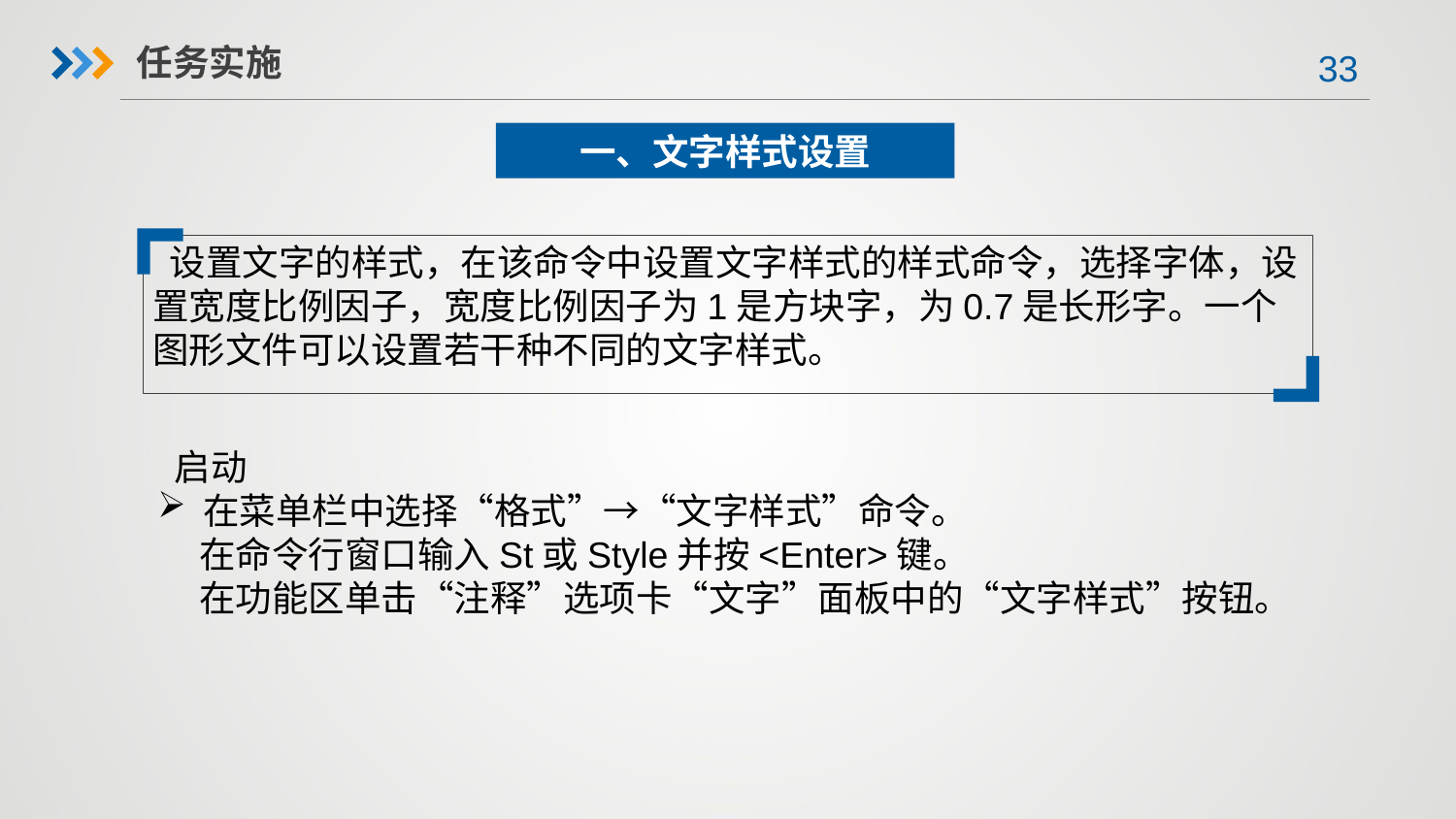

任务实施
一、文字样式设置

 设置文字的样式，在该命令中设置文字样式的样式命令，选择字体，设置宽度比例因子，宽度比例因子为1是方块字，为0.7是长形字。一个图形文件可以设置若干种不同的文字样式。

 启动在菜单栏中选择“格式”→“文字样式”命令。
    在命令行窗口输入St或Style并按<Enter>键。
    在功能区单击“注释”选项卡“文字”面板中的“文字样式”按钮。